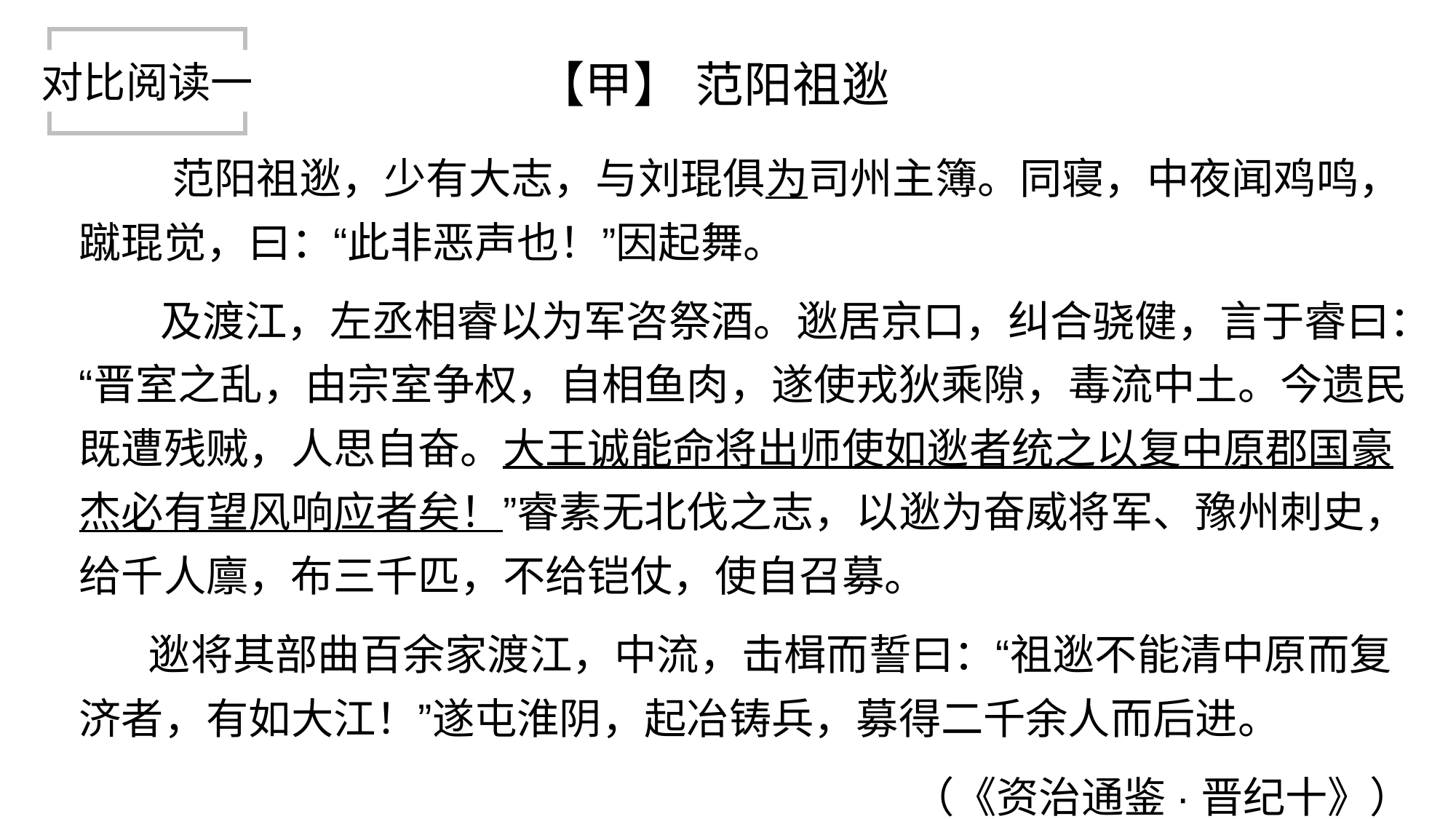

# 【甲】 范阳祖逖

对比阅读一
       范阳祖逖，少有大志，与刘琨俱为司州主簿。同寝，中夜闻鸡鸣，蹴琨觉，曰：“此非恶声也！”因起舞。
      及渡江，左丞相睿以为军咨祭酒。逖居京口，纠合骁健，言于睿曰：“晋室之乱，由宗室争权，自相鱼肉，遂使戎狄乘隙，毒流中土。今遗民既遭残贼，人思自奋。大王诚能命将出师使如逖者统之以复中原郡国豪杰必有望风响应者矣！”睿素无北伐之志，以逖为奋威将军、豫州刺史，给千人廪，布三千匹，不给铠仗，使自召募。
     逖将其部曲百余家渡江，中流，击楫而誓曰：“祖逖不能清中原而复济者，有如大江！”遂屯淮阴，起冶铸兵，募得二千余人而后进。
（《资治通鉴·晋纪十》）